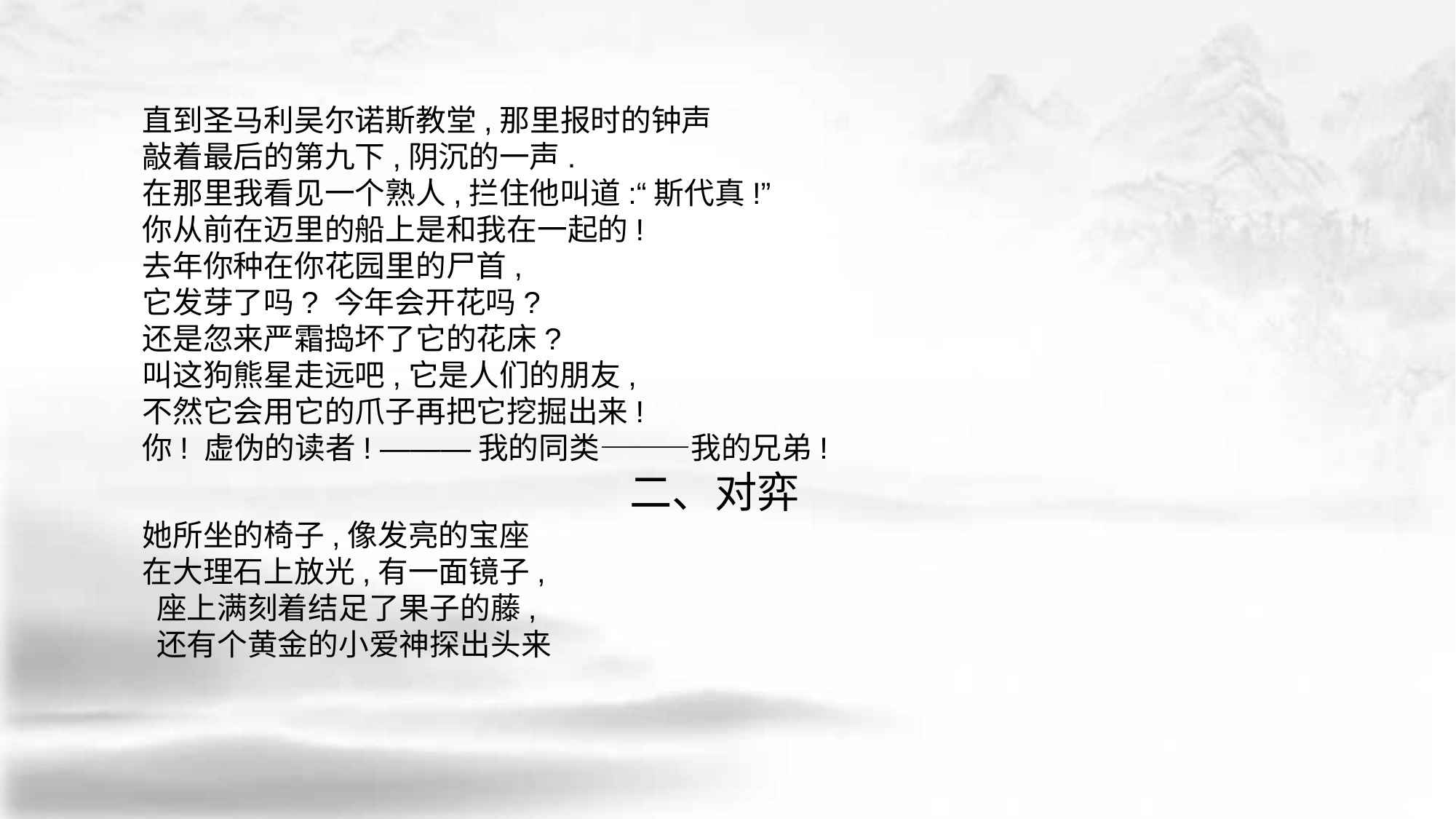

直到圣马利吴尔诺斯教堂,那里报时的钟声
敲着最后的第九下,阴沉的一声.
在那里我看见一个熟人,拦住他叫道:“斯代真!”
你从前在迈里的船上是和我在一起的!
去年你种在你花园里的尸首,
它发芽了吗? 今年会开花吗?
还是忽来严霜捣坏了它的花床?
叫这狗熊星走远吧,它是人们的朋友,
不然它会用它的爪子再把它挖掘出来!
你! 虚伪的读者! ———我的同类———我的兄弟!
二、对弈
她所坐的椅子,像发亮的宝座
在大理石上放光,有一面镜子,
 座上满刻着结足了果子的藤,
 还有个黄金的小爱神探出头来